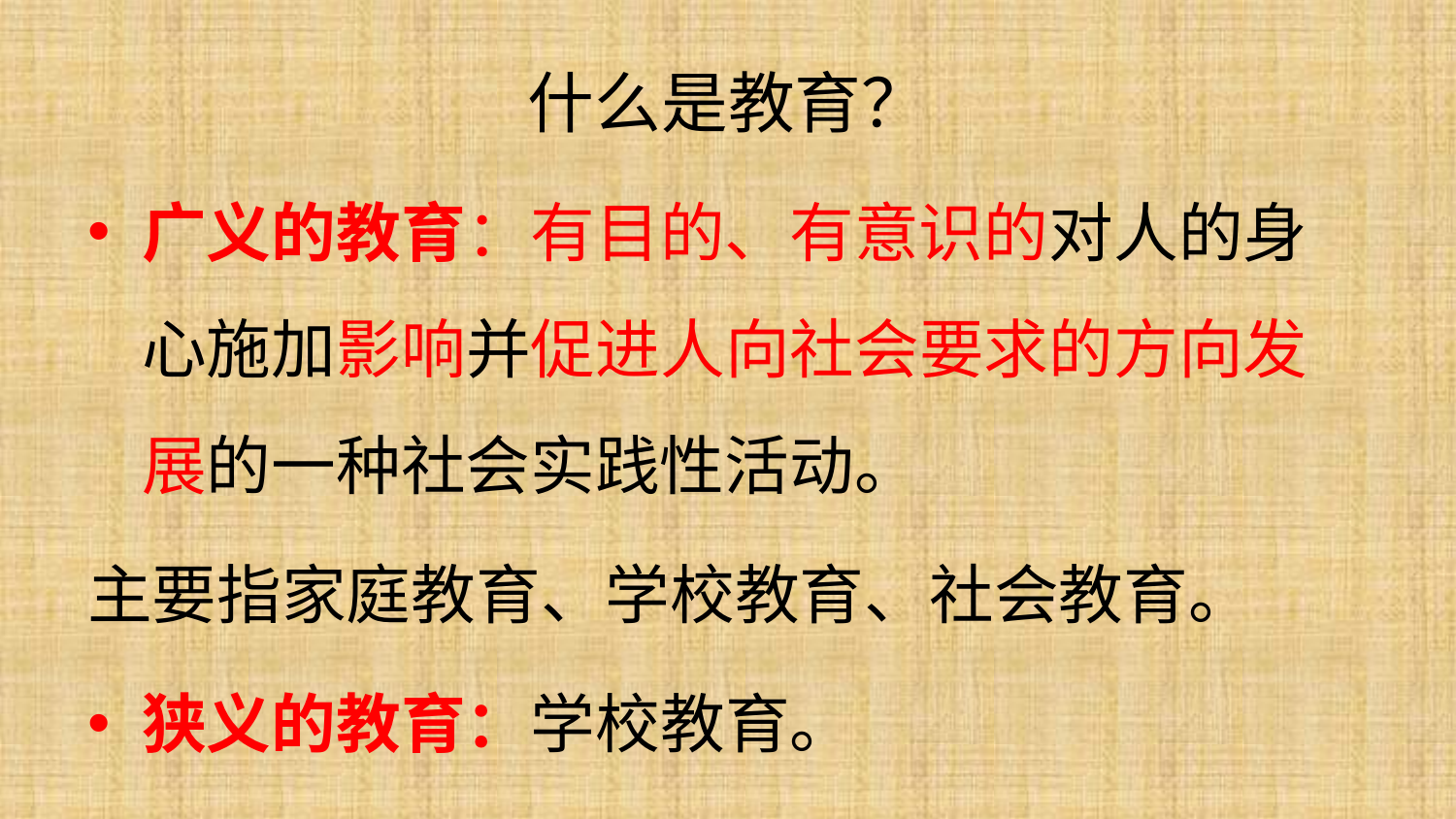

# 什么是教育？
广义的教育：有目的、有意识的对人的身心施加影响并促进人向社会要求的方向发展的一种社会实践性活动。
主要指家庭教育、学校教育、社会教育。
狭义的教育：学校教育。